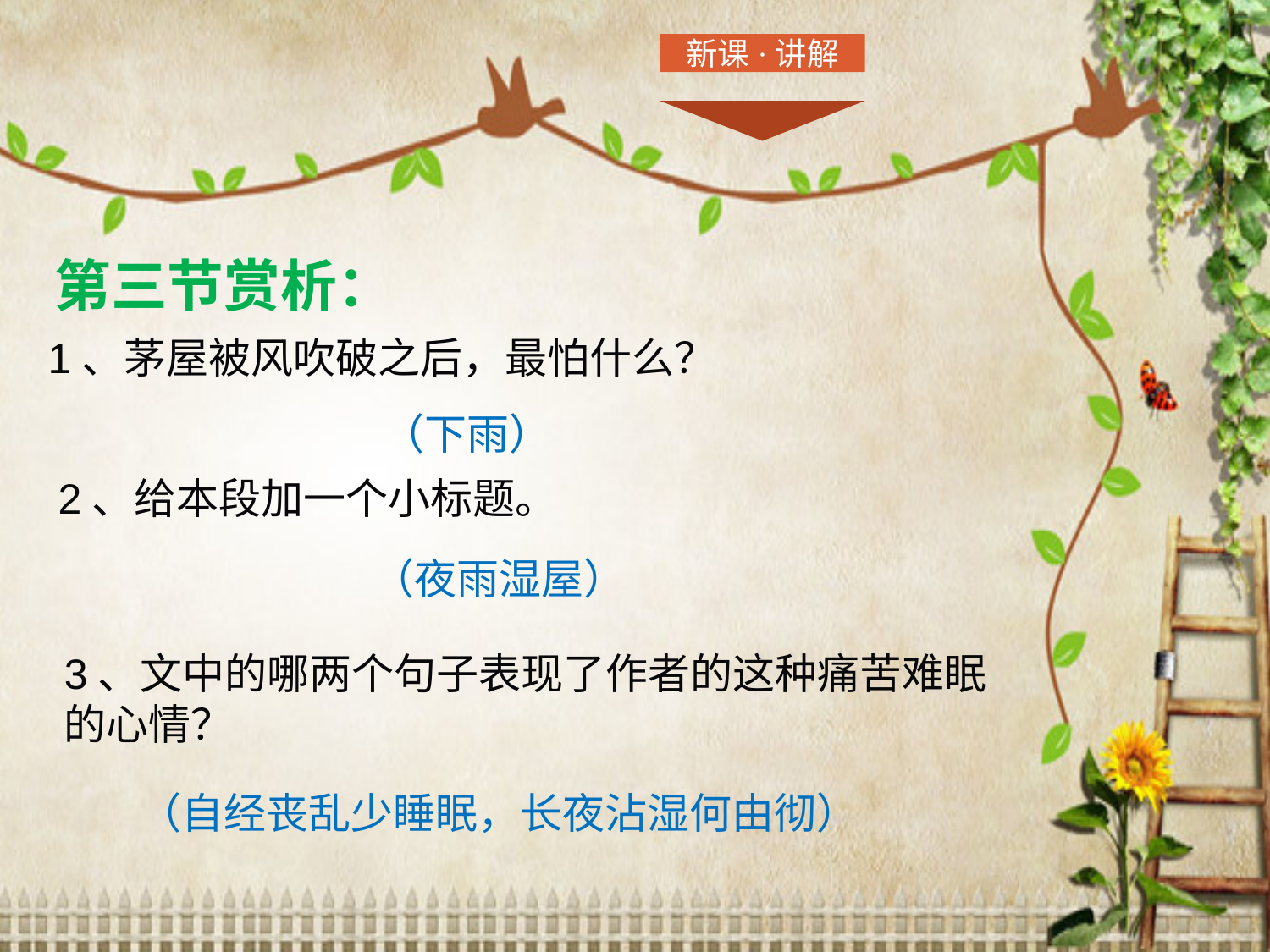

新课·讲解

第三节赏析：
1、茅屋被风吹破之后，最怕什么？
（下雨）
2、给本段加一个小标题。
（夜雨湿屋）
3、文中的哪两个句子表现了作者的这种痛苦难眠
的心情？
（自经丧乱少睡眠，长夜沾湿何由彻）